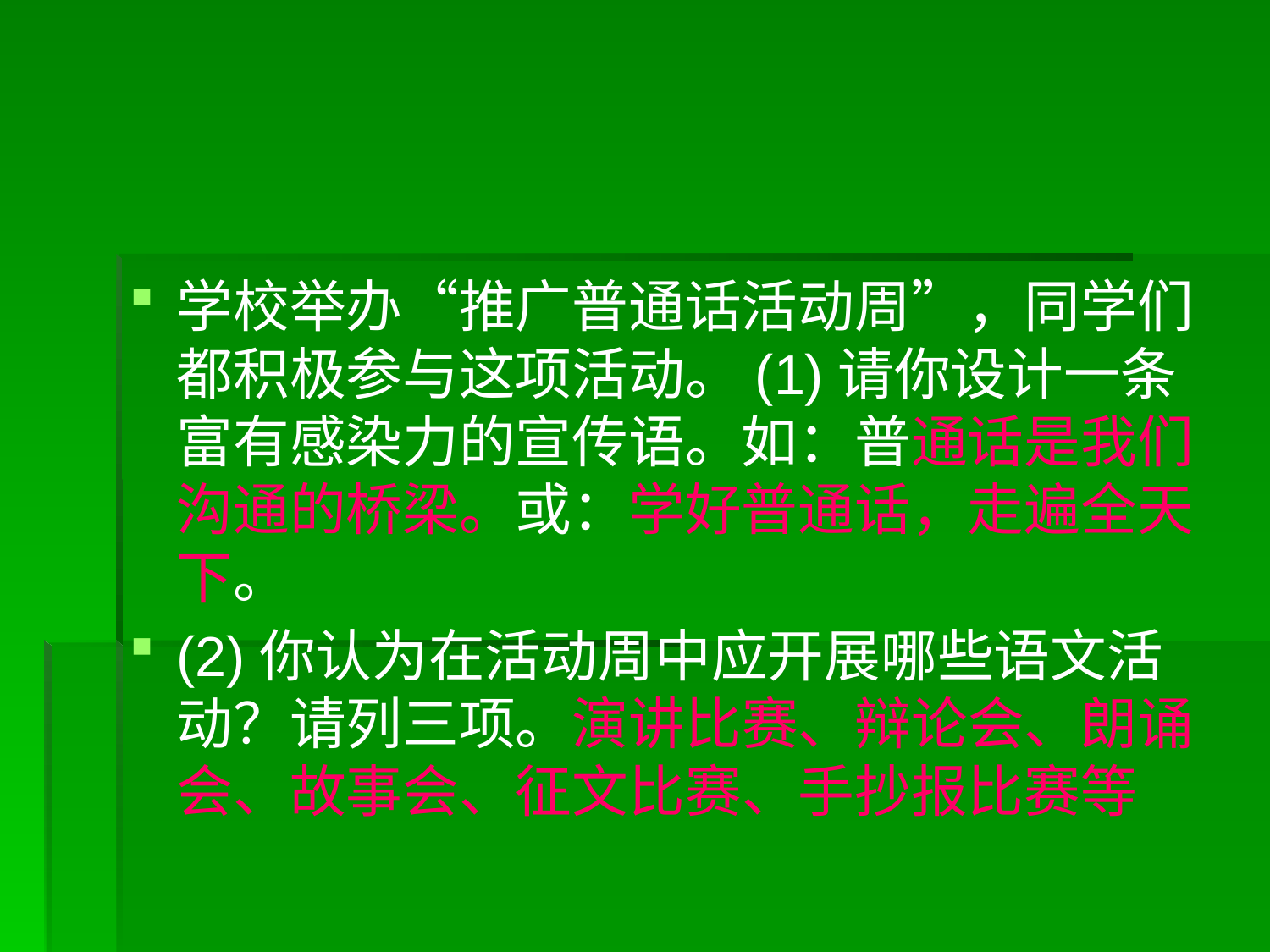

#
学校举办“推广普通话活动周”，同学们都积极参与这项活动。(1)请你设计一条富有感染力的宣传语。如：普通话是我们沟通的桥梁。或：学好普通话，走遍全天下。
(2)你认为在活动周中应开展哪些语文活动？请列三项。演讲比赛、辩论会、朗诵会、故事会、征文比赛、手抄报比赛等